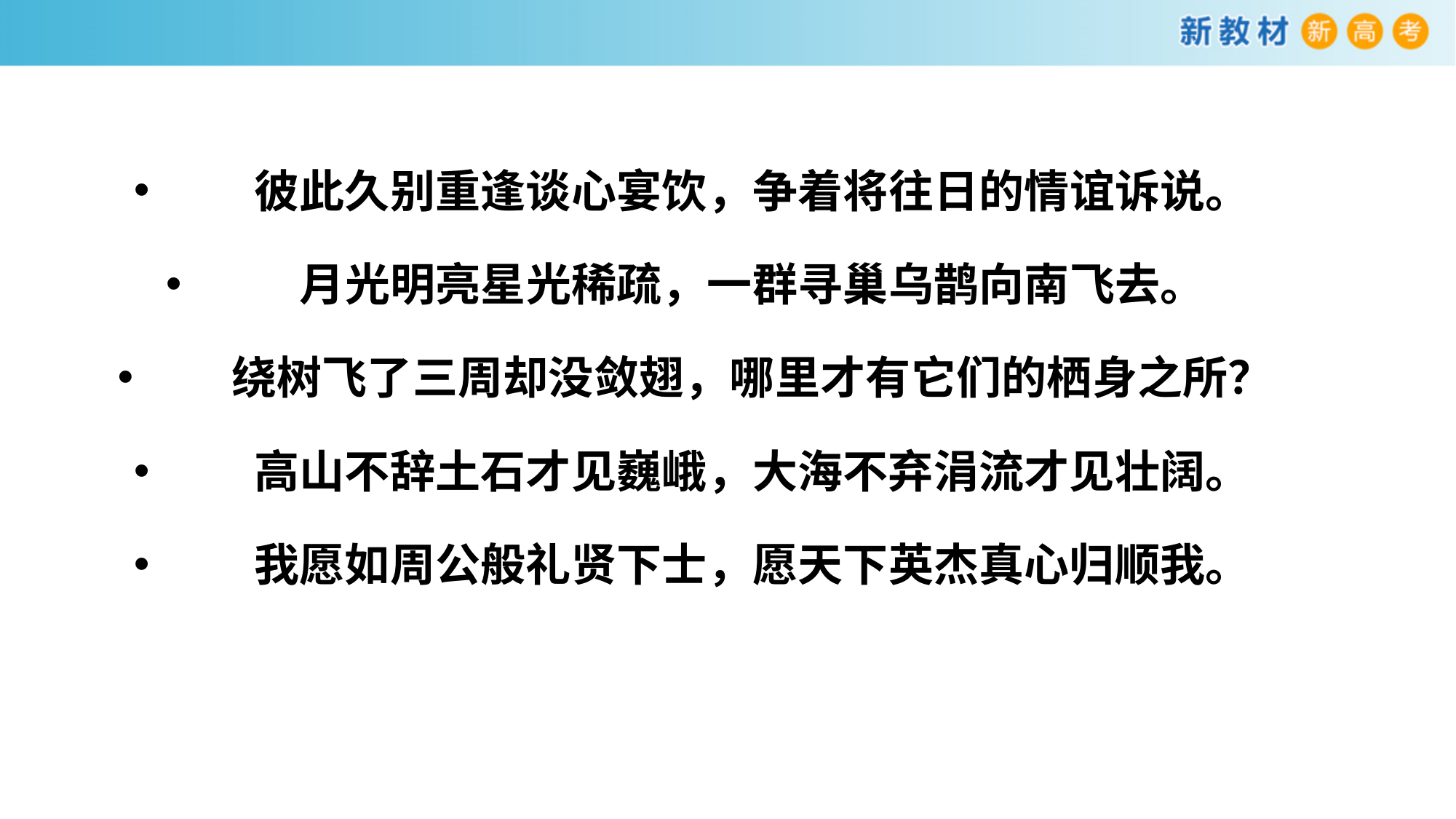

彼此久别重逢谈心宴饮，争着将往日的情谊诉说。
月光明亮星光稀疏，一群寻巢乌鹊向南飞去。
绕树飞了三周却没敛翅，哪里才有它们的栖身之所？
高山不辞土石才见巍峨，大海不弃涓流才见壮阔。
我愿如周公般礼贤下士，愿天下英杰真心归顺我。